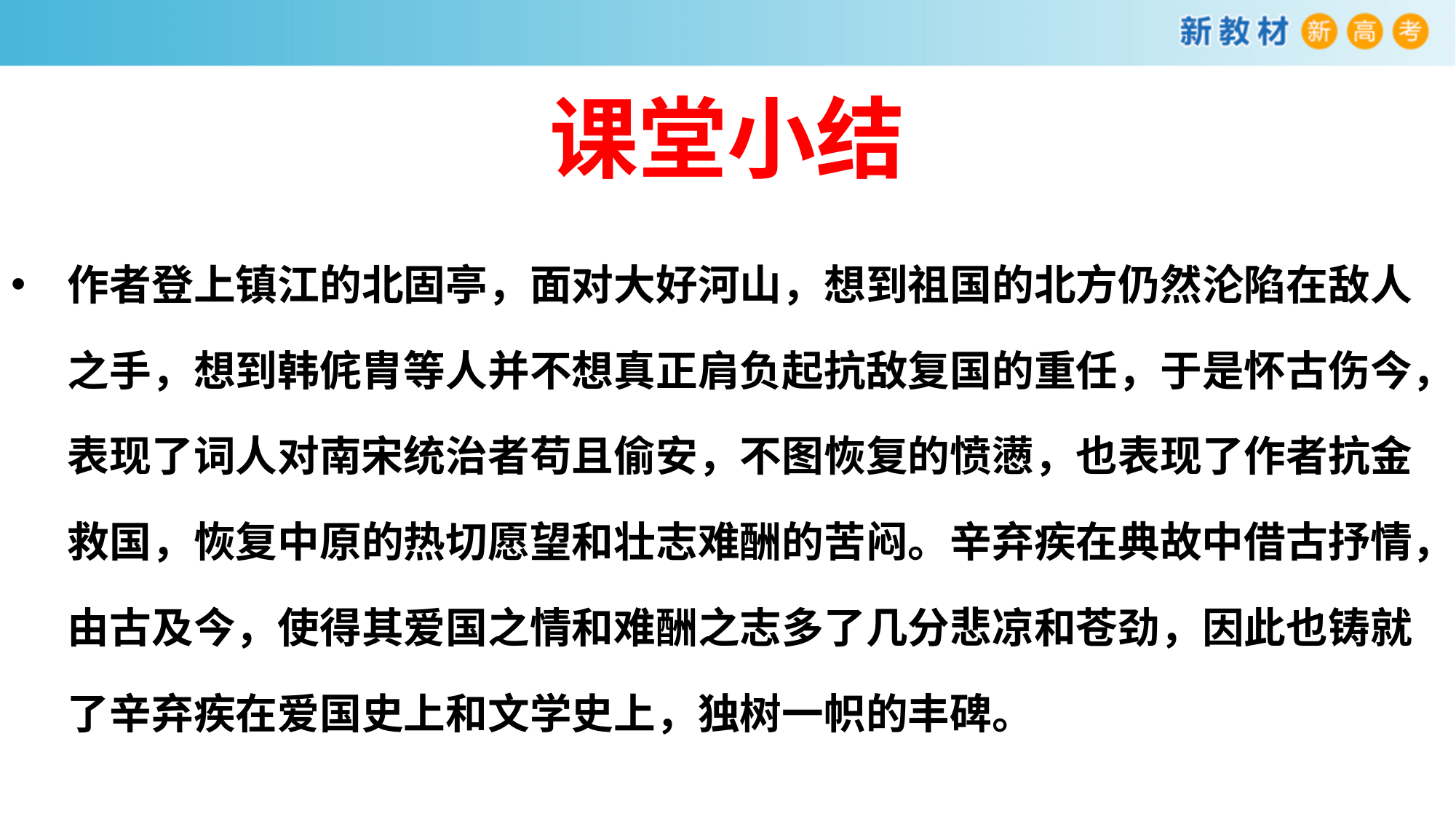

# 课堂小结
作者登上镇江的北固亭，面对大好河山，想到祖国的北方仍然沦陷在敌人之手，想到韩侂胄等人并不想真正肩负起抗敌复国的重任，于是怀古伤今，表现了词人对南宋统治者苟且偷安，不图恢复的愤懑，也表现了作者抗金救国，恢复中原的热切愿望和壮志难酬的苦闷。辛弃疾在典故中借古抒情，由古及今，使得其爱国之情和难酬之志多了几分悲凉和苍劲，因此也铸就了辛弃疾在爱国史上和文学史上，独树一帜的丰碑。